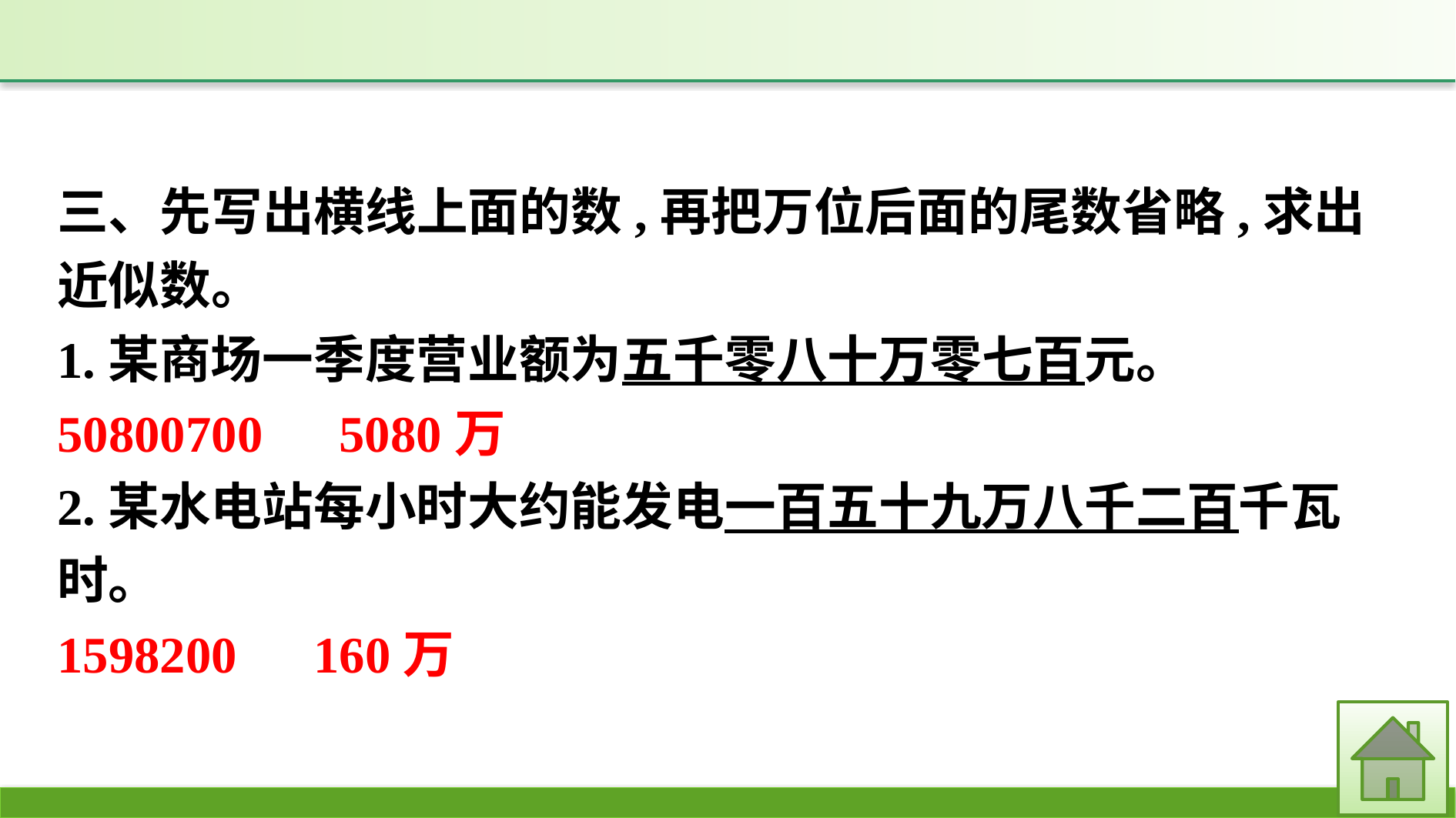

三、先写出横线上面的数,再把万位后面的尾数省略,求出近似数。
1.某商场一季度营业额为五千零八十万零七百元。
50800700　5080万
2.某水电站每小时大约能发电一百五十九万八千二百千瓦时。
1598200　160万